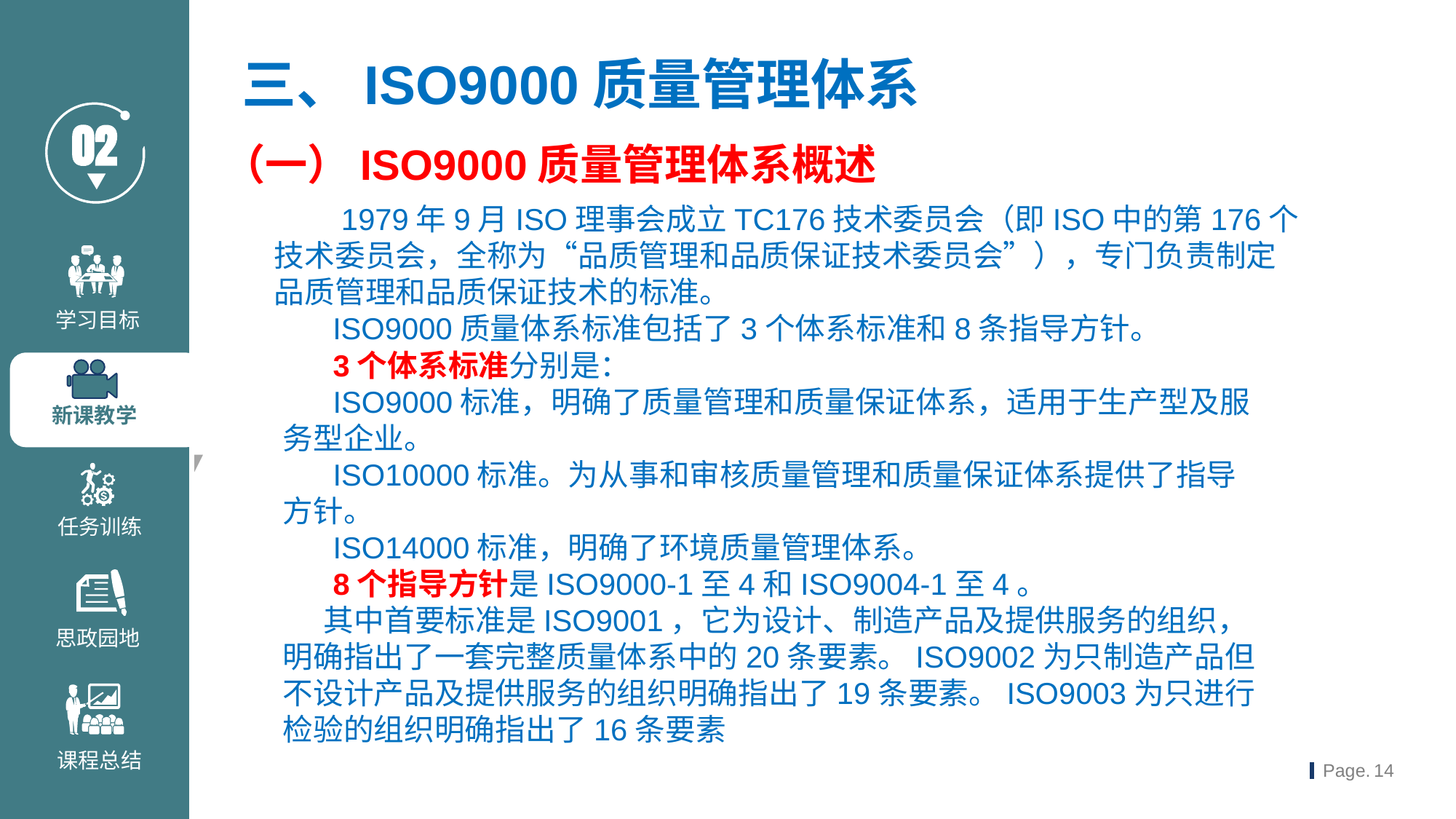

三、ISO9000质量管理体系
（一）ISO9000质量管理体系概述
        1979年9月ISO理事会成立TC176技术委员会（即ISO中的第176个技术委员会，全称为“品质管理和品质保证技术委员会”），专门负责制定品质管理和品质保证技术的标准。
       ISO9000质量体系标准包括了3个体系标准和8条指导方针。
      3个体系标准分别是：
      ISO9000标准，明确了质量管理和质量保证体系，适用于生产型及服务型企业。
      ISO10000标准。为从事和审核质量管理和质量保证体系提供了指导方针。
      ISO14000标准，明确了环境质量管理体系。
      8个指导方针是ISO9000-1至4和ISO9004-1至4。
     其中首要标准是ISO9001，它为设计、制造产品及提供服务的组织，明确指出了一套完整质量体系中的20条要素。ISO9002为只制造产品但不设计产品及提供服务的组织明确指出了19条要素。ISO9003为只进行检验的组织明确指出了16条要素